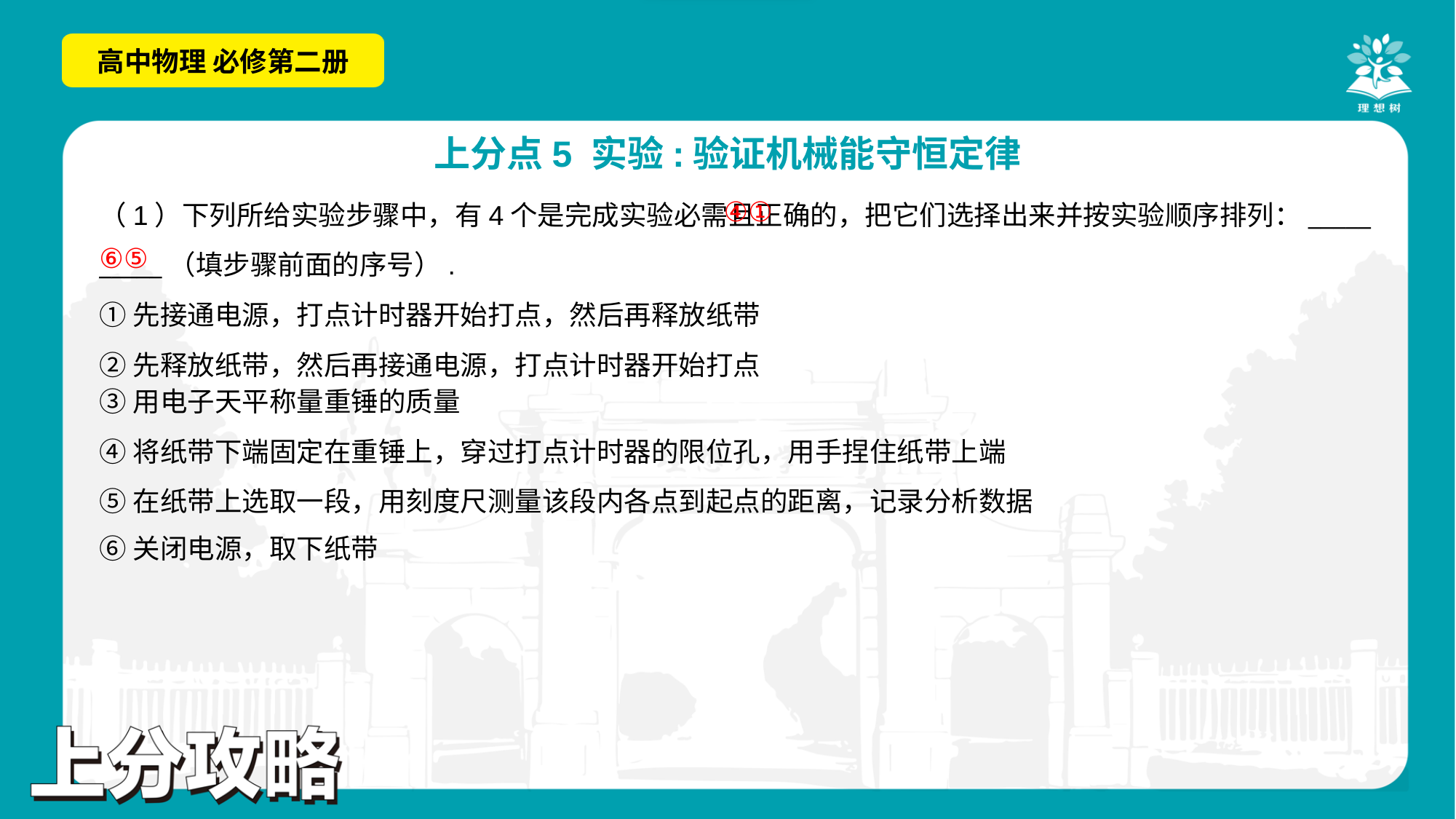

④①
⑥⑤
（1）下列所给实验步骤中，有4个是完成实验必需且正确的，把它们选择出来并按实验顺序排列：_____
_____（填步骤前面的序号）.
①先接通电源，打点计时器开始打点，然后再释放纸带
②先释放纸带，然后再接通电源，打点计时器开始打点
③用电子天平称量重锤的质量
④将纸带下端固定在重锤上，穿过打点计时器的限位孔，用手捏住纸带上端
⑤在纸带上选取一段，用刻度尺测量该段内各点到起点的距离，记录分析数据
⑥关闭电源，取下纸带